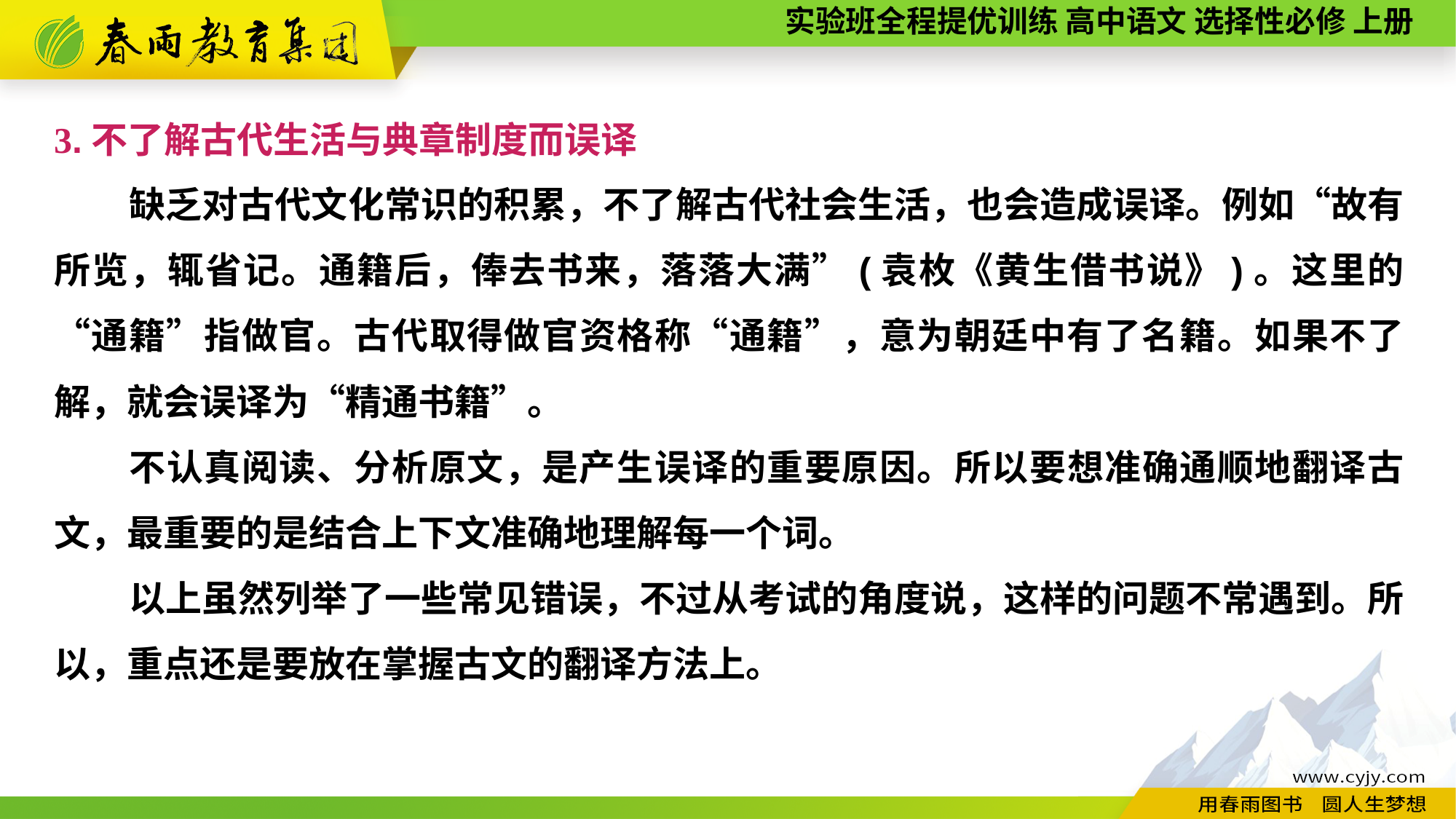

3.不了解古代生活与典章制度而误译
缺乏对古代文化常识的积累，不了解古代社会生活，也会造成误译。例如“故有所览，辄省记。通籍后，俸去书来，落落大满”(袁枚《黄生借书说》)。这里的“通籍”指做官。古代取得做官资格称“通籍”，意为朝廷中有了名籍。如果不了解，就会误译为“精通书籍”。
不认真阅读、分析原文，是产生误译的重要原因。所以要想准确通顺地翻译古文，最重要的是结合上下文准确地理解每一个词。
以上虽然列举了一些常见错误，不过从考试的角度说，这样的问题不常遇到。所以，重点还是要放在掌握古文的翻译方法上。